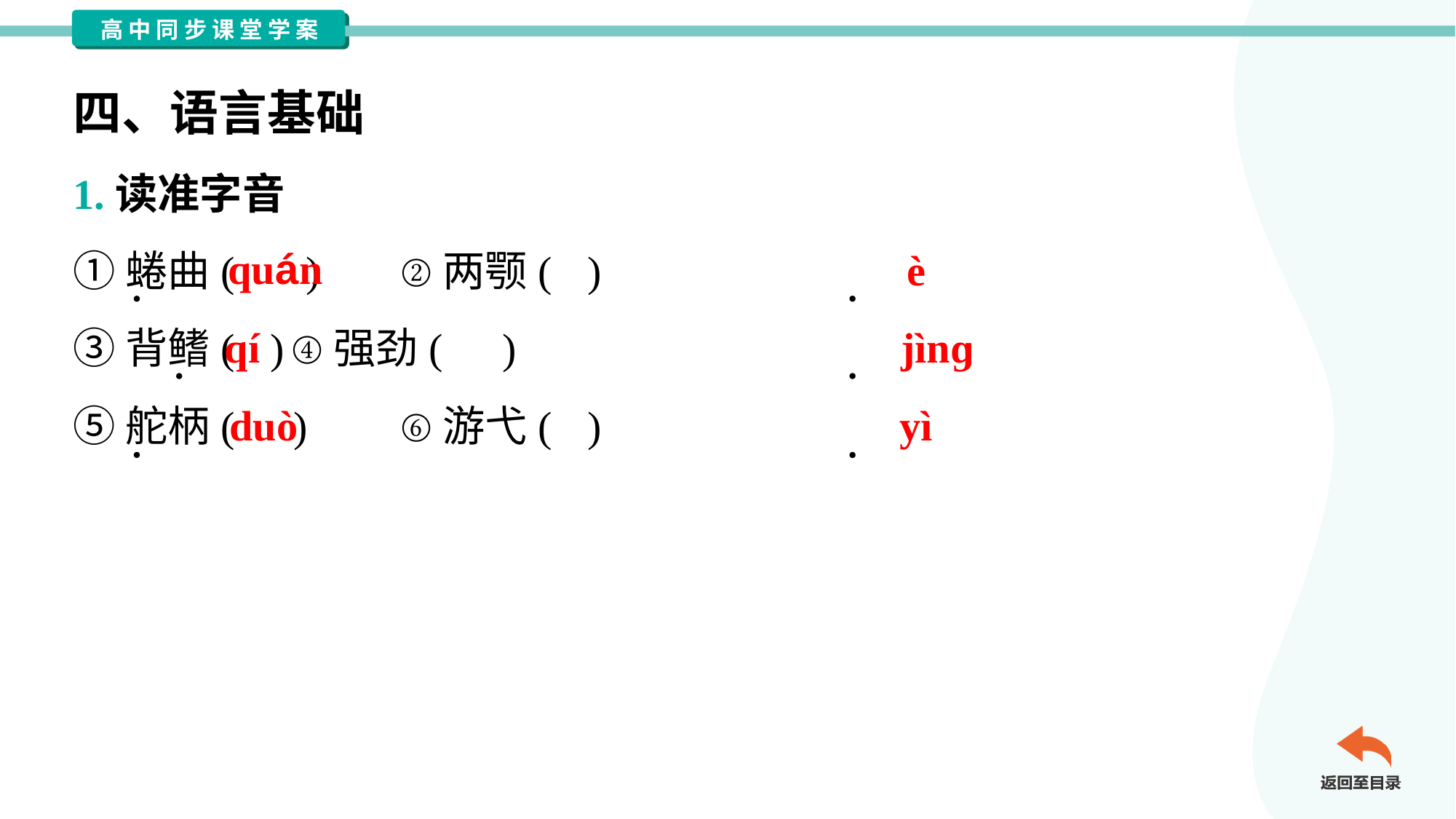

四、语言基础
1.读准字音
①蜷曲(      )	②两颚(   )
③背鳍(   )	④强劲(     )
⑤舵柄(     )	⑥游弋(   )
quán
è
qí
jìnɡ

duò
yì